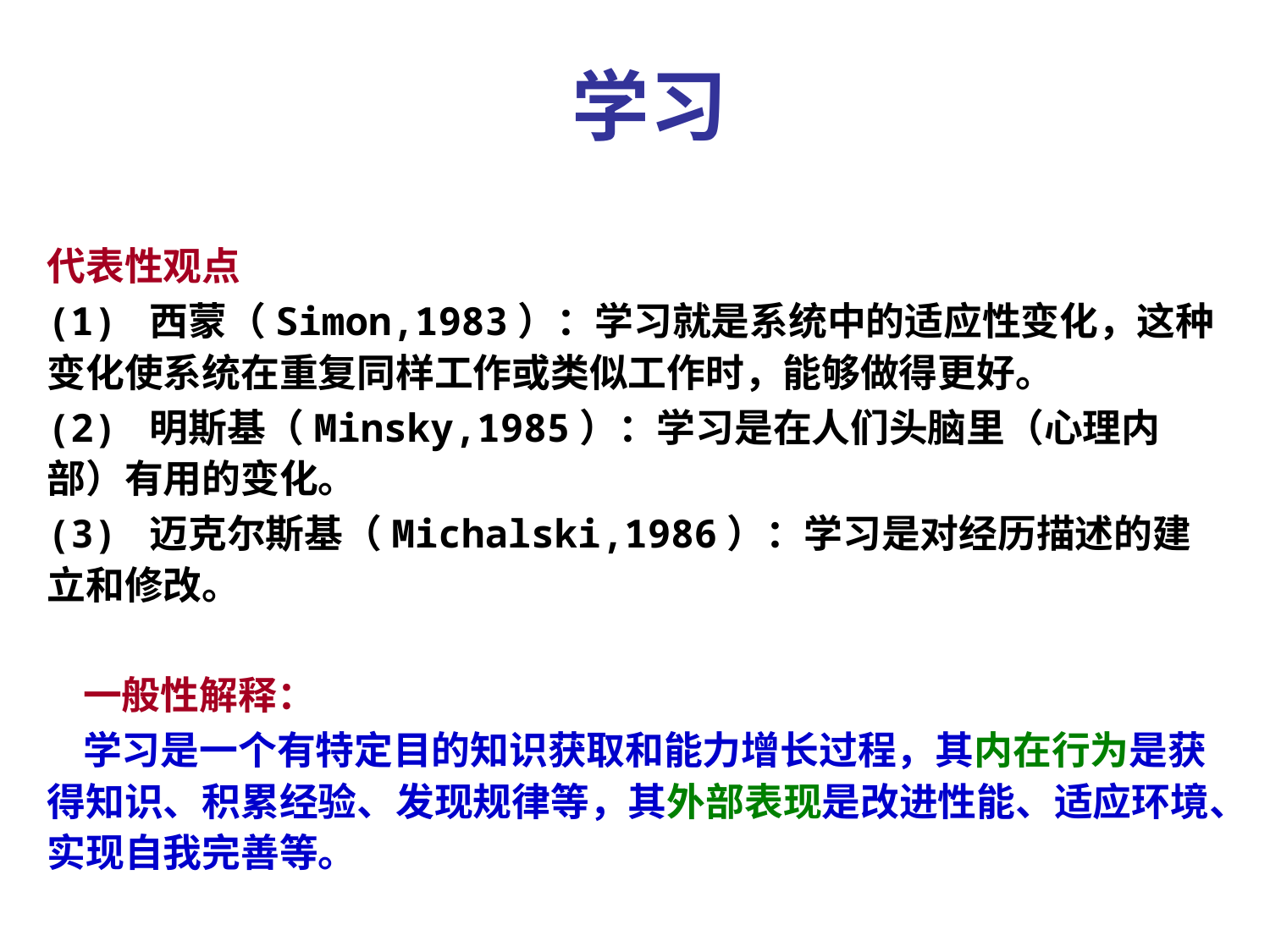

学习
代表性观点
(1) 西蒙（Simon,1983）：学习就是系统中的适应性变化，这种变化使系统在重复同样工作或类似工作时，能够做得更好。
(2) 明斯基（Minsky,1985）：学习是在人们头脑里（心理内部）有用的变化。
(3) 迈克尔斯基（Michalski,1986）：学习是对经历描述的建立和修改。

   一般性解释：
   学习是一个有特定目的知识获取和能力增长过程，其内在行为是获得知识、积累经验、发现规律等，其外部表现是改进性能、适应环境、实现自我完善等。